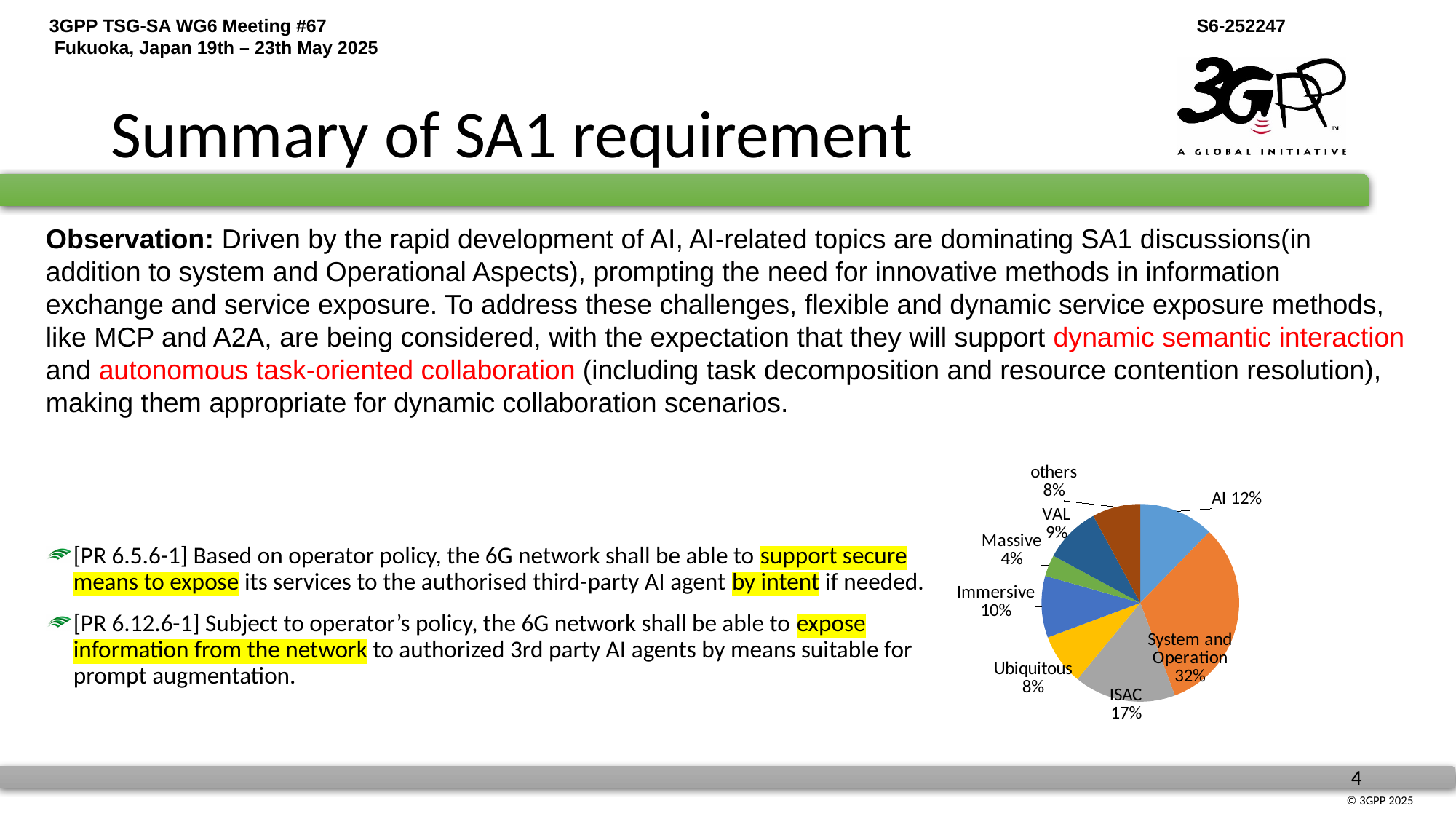

# Summary of SA1 requirement
Observation: Driven by the rapid development of AI, AI-related topics are dominating SA1 discussions(in addition to system and Operational Aspects), prompting the need for innovative methods in information exchange and service exposure. To address these challenges, flexible and dynamic service exposure methods, like MCP and A2A, are being considered, with the expectation that they will support dynamic semantic interaction and autonomous task-oriented collaboration (including task decomposition and resource contention resolution), making them appropriate for dynamic collaboration scenarios.

### Chart

| Category | 提交 |
|---|---|
| AI和算网融合 | 28.0 |
| 系统增强 | 73.0 |
| 通感一体 | 38.0 |
| 泛在连接 | 19.0 |
| 沉浸式通信 | 23.0 |
| 大规模通信 | 8.0 |
| 垂直行业 | 21.0 |
| 其他 | 18.0 |
[PR 6.5.6-1] Based on operator policy, the 6G network shall be able to support secure means to expose its services to the authorised third-party AI agent by intent if needed.
[PR 6.12.6-1] Subject to operator’s policy, the 6G network shall be able to expose information from the network to authorized 3rd party AI agents by means suitable for prompt augmentation.